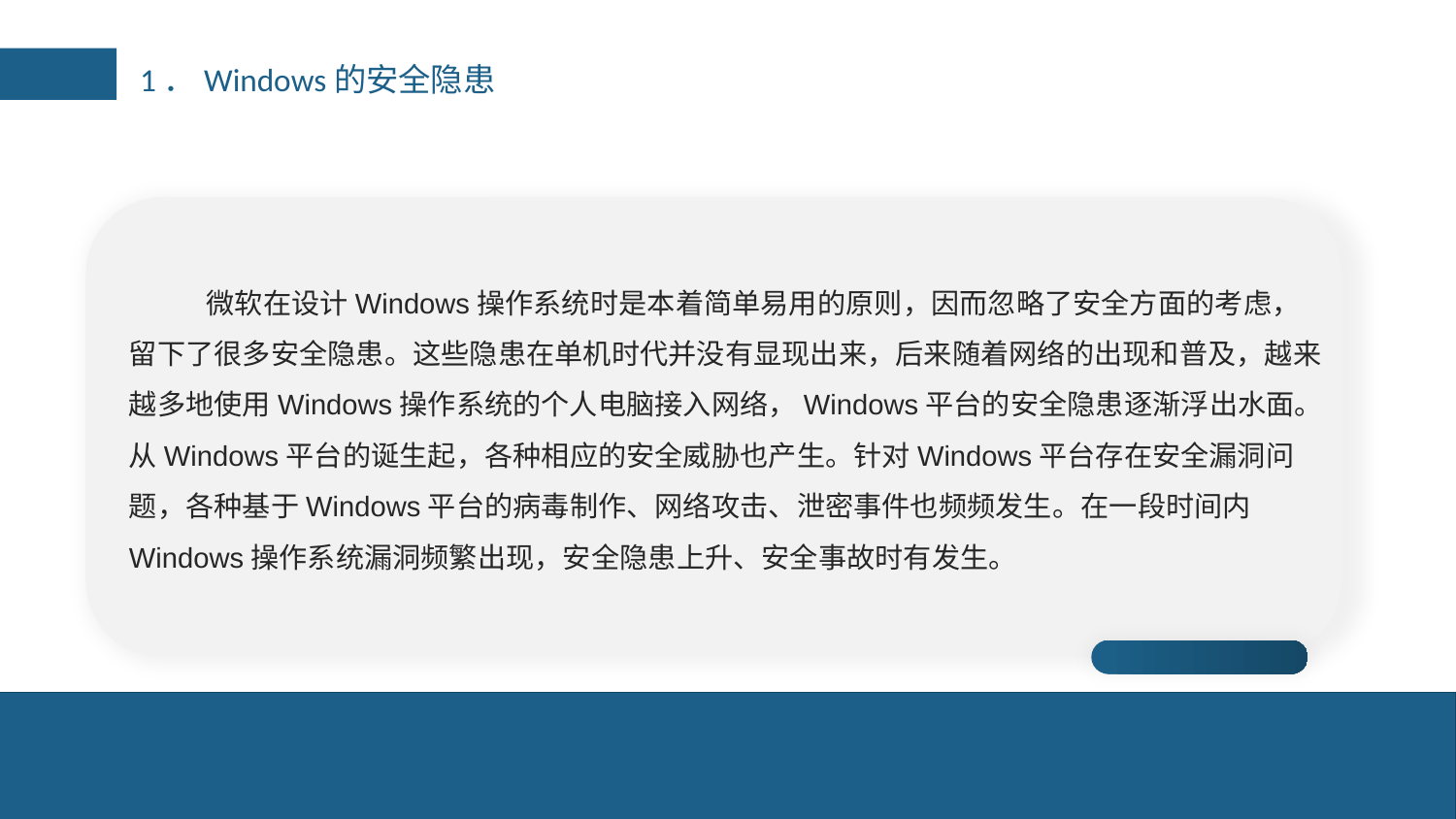

1．Windows的安全隐患

微软在设计Windows操作系统时是本着简单易用的原则，因而忽略了安全方面的考虑，留下了很多安全隐患。这些隐患在单机时代并没有显现出来，后来随着网络的出现和普及，越来越多地使用Windows操作系统的个人电脑接入网络，Windows平台的安全隐患逐渐浮出水面。从Windows平台的诞生起，各种相应的安全威胁也产生。针对Windows平台存在安全漏洞问题，各种基于Windows平台的病毒制作、网络攻击、泄密事件也频频发生。在一段时间内Windows操作系统漏洞频繁出现，安全隐患上升、安全事故时有发生。